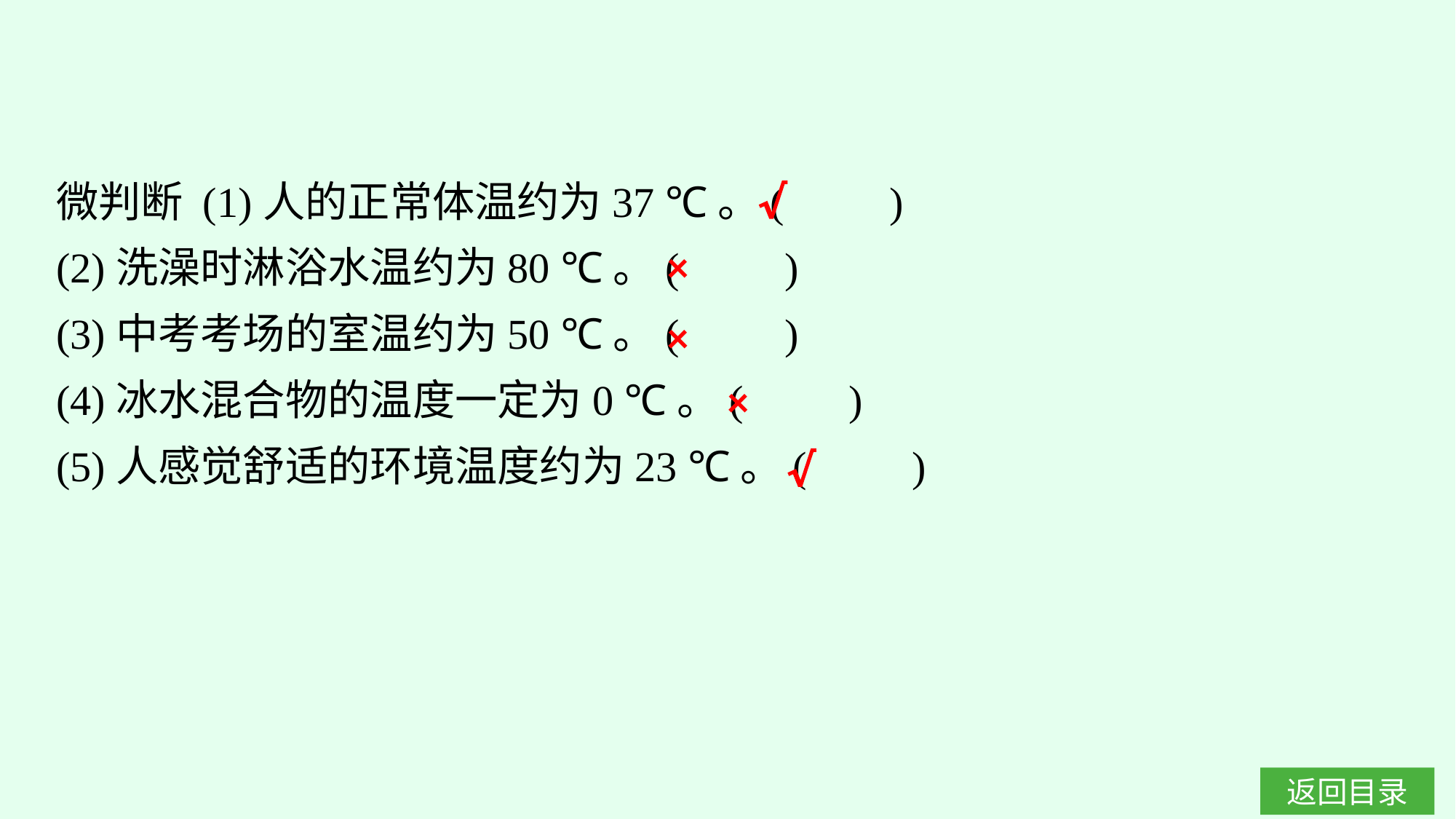

微判断 (1)人的正常体温约为37 ℃。(　　)
(2)洗澡时淋浴水温约为80 ℃。(　　)
(3)中考考场的室温约为50 ℃。(　　)
(4)冰水混合物的温度一定为0 ℃。(　　)
(5)人感觉舒适的环境温度约为23 ℃。(　　)
√
×
×
×
√